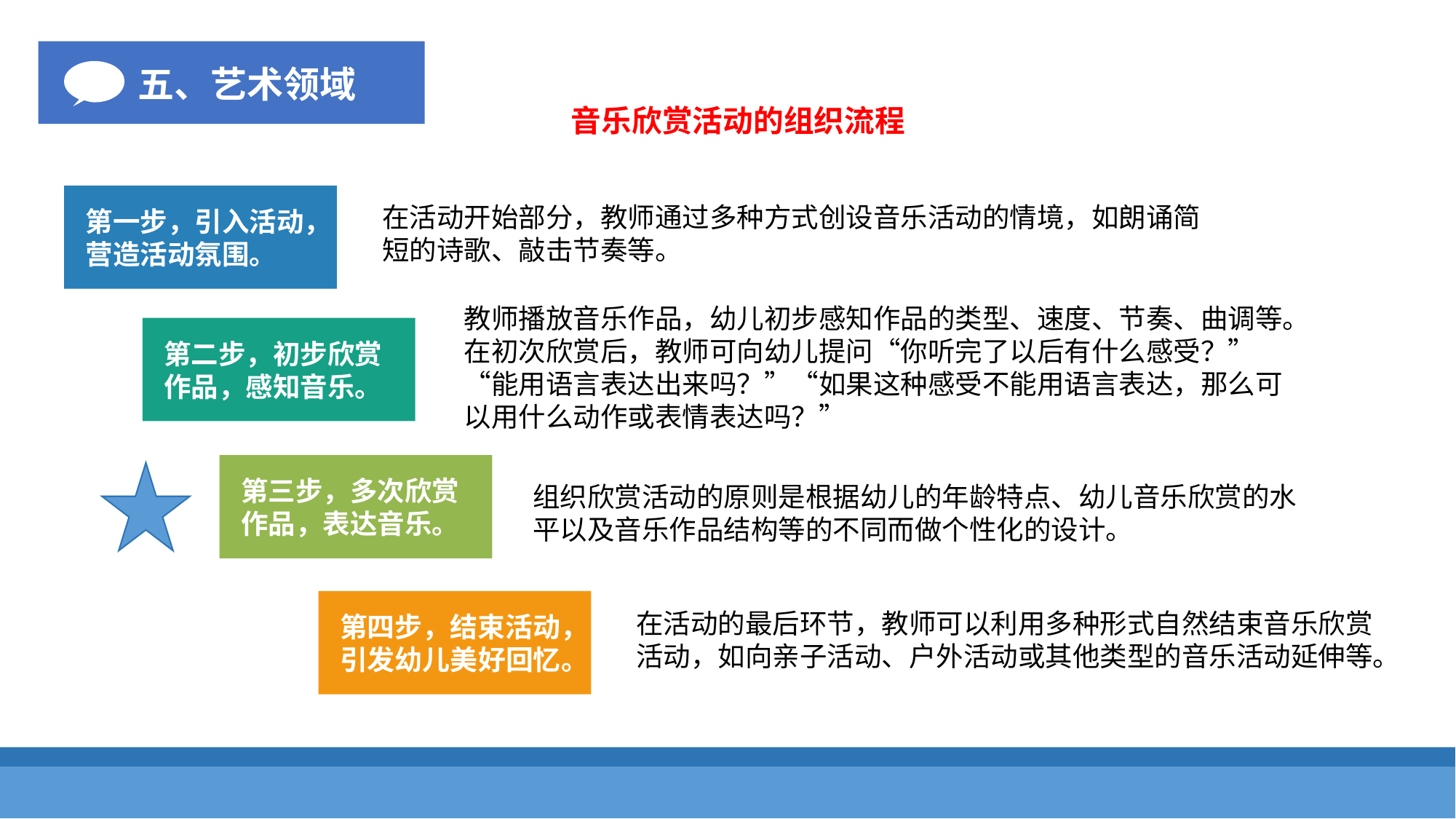

五、艺术领域

音乐欣赏活动的组织流程
第一步，引入活动，营造活动氛围。
在活动开始部分，教师通过多种方式创设音乐活动的情境，如朗诵简短的诗歌、敲击节奏等。
教师播放音乐作品，幼儿初步感知作品的类型、速度、节奏、曲调等。在初次欣赏后，教师可向幼儿提问“你听完了以后有什么感受？”“能用语言表达出来吗？”“如果这种感受不能用语言表达，那么可以用什么动作或表情表达吗？”
第二步，初步欣赏作品，感知音乐。
第三步，多次欣赏作品，表达音乐。

组织欣赏活动的原则是根据幼儿的年龄特点、幼儿音乐欣赏的水平以及音乐作品结构等的不同而做个性化的设计。
第四步，结束活动，引发幼儿美好回忆。
在活动的最后环节，教师可以利用多种形式自然结束音乐欣赏活动，如向亲子活动、户外活动或其他类型的音乐活动延伸等。